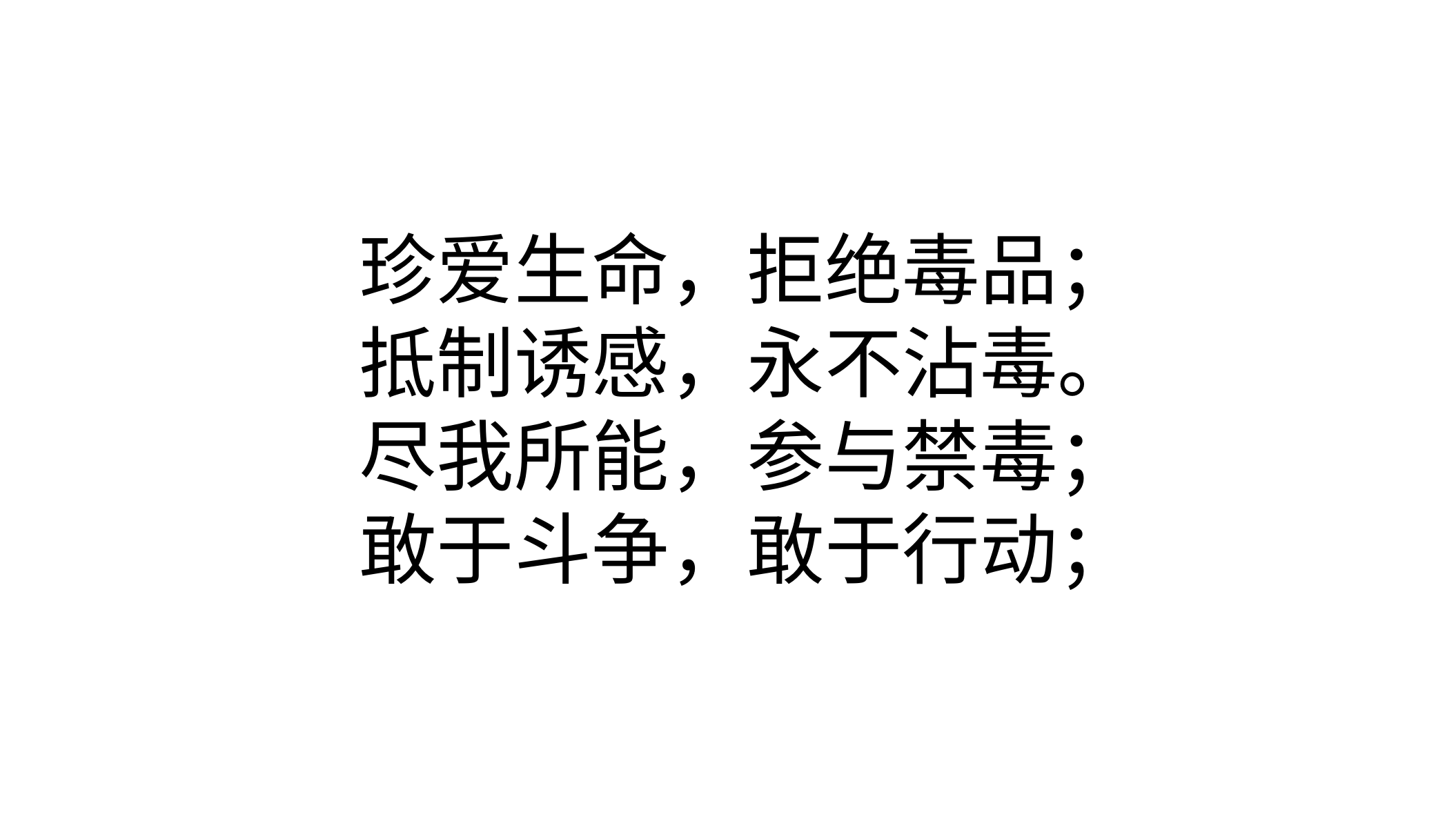

珍爱生命，拒绝毒品；
抵制诱感，永不沾毒。
尽我所能，参与禁毒；
敢于斗争，敢于行动；